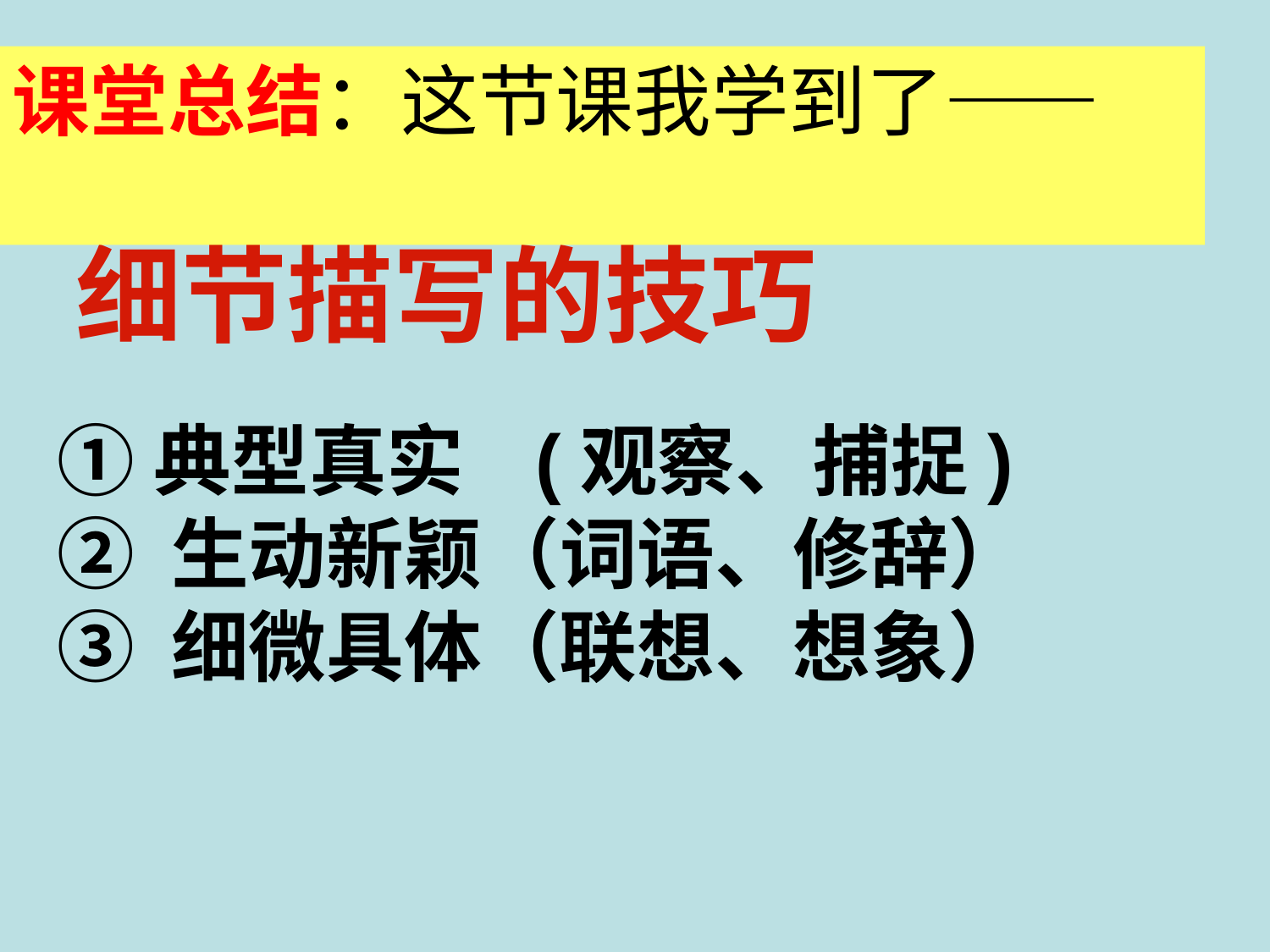

课堂总结：这节课我学到了——
细节描写的技巧
①典型真实   (观察、捕捉)
② 生动新颖（词语、修辞）
③ 细微具体（联想、想象）